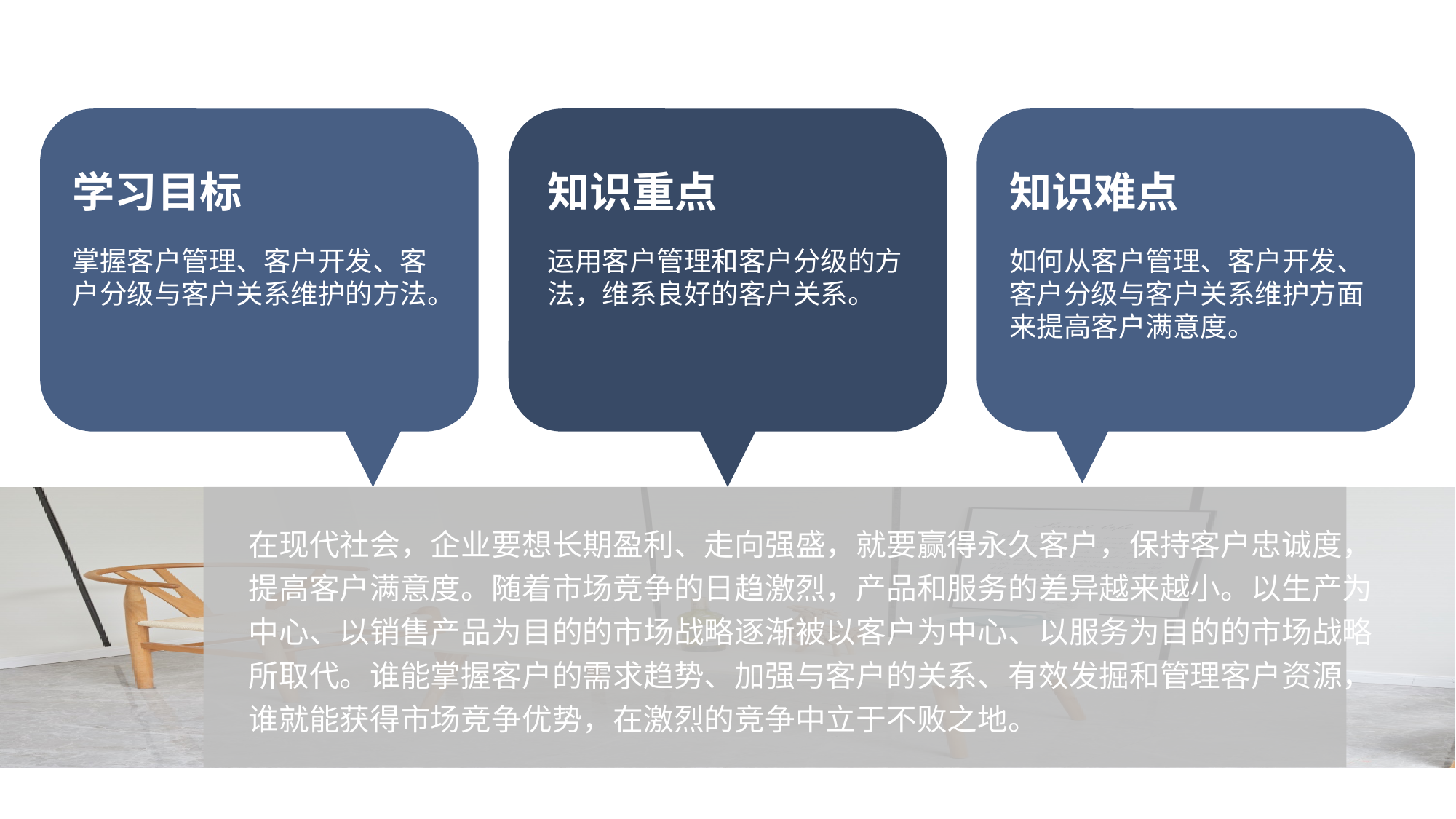

学习目标
知识重点
知识难点
掌握客户管理、客户开发、客户分级与客户关系维护的方法。
运用客户管理和客户分级的方法，维系良好的客户关系。
如何从客户管理、客户开发、客户分级与客户关系维护方面来提高客户满意度。

在现代社会，企业要想长期盈利、走向强盛，就要赢得永久客户，保持客户忠诚度，提高客户满意度。随着市场竞争的日趋激烈，产品和服务的差异越来越小。以生产为中心、以销售产品为目的的市场战略逐渐被以客户为中心、以服务为目的的市场战略所取代。谁能掌握客户的需求趋势、加强与客户的关系、有效发掘和管理客户资源，谁就能获得市场竞争优势，在激烈的竞争中立于不败之地。